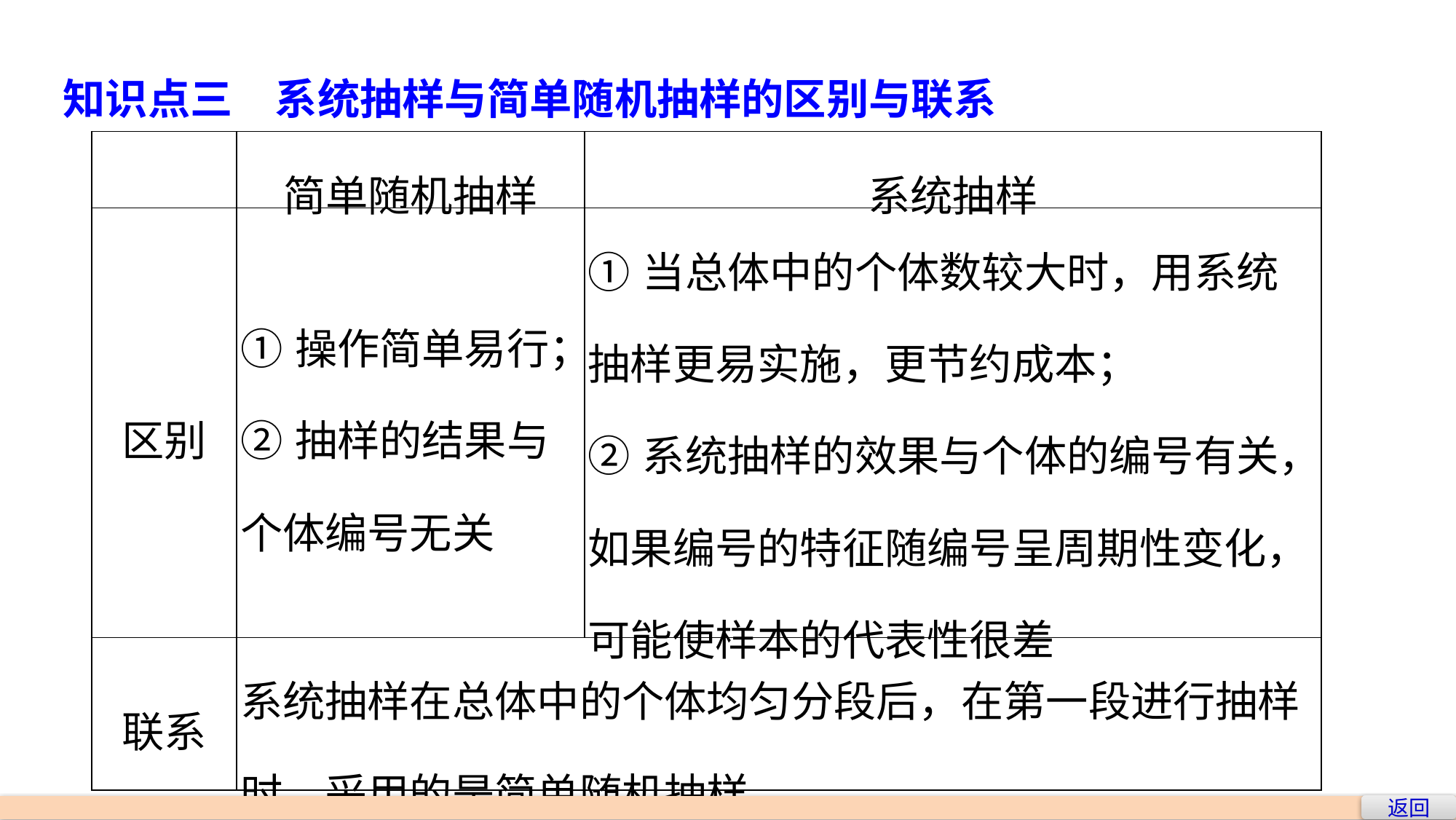

知识点三　系统抽样与简单随机抽样的区别与联系
|  | 简单随机抽样 | 系统抽样 |
| --- | --- | --- |
| 区别 | ①操作简单易行； ②抽样的结果与个体编号无关 | ①当总体中的个体数较大时，用系统抽样更易实施，更节约成本； ②系统抽样的效果与个体的编号有关，如果编号的特征随编号呈周期性变化，可能使样本的代表性很差 |
| 联系 | 系统抽样在总体中的个体均匀分段后，在第一段进行抽样时，采用的是简单随机抽样 |  |
返回